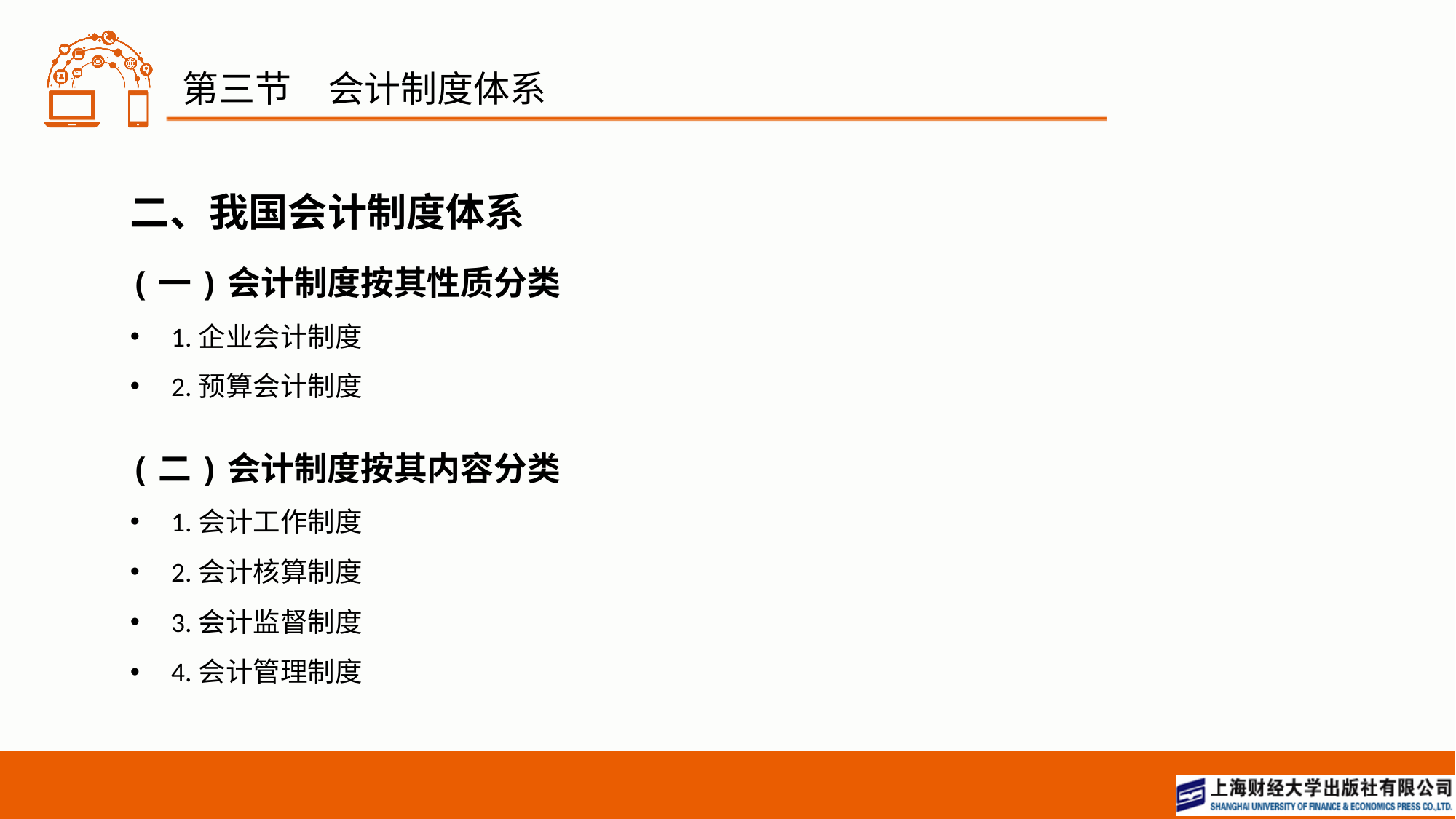

# 第三节　会计制度体系
二、我国会计制度体系
(一)会计制度按其性质分类
1.企业会计制度
2.预算会计制度
(二)会计制度按其内容分类
1.会计工作制度
2.会计核算制度
3.会计监督制度
4.会计管理制度